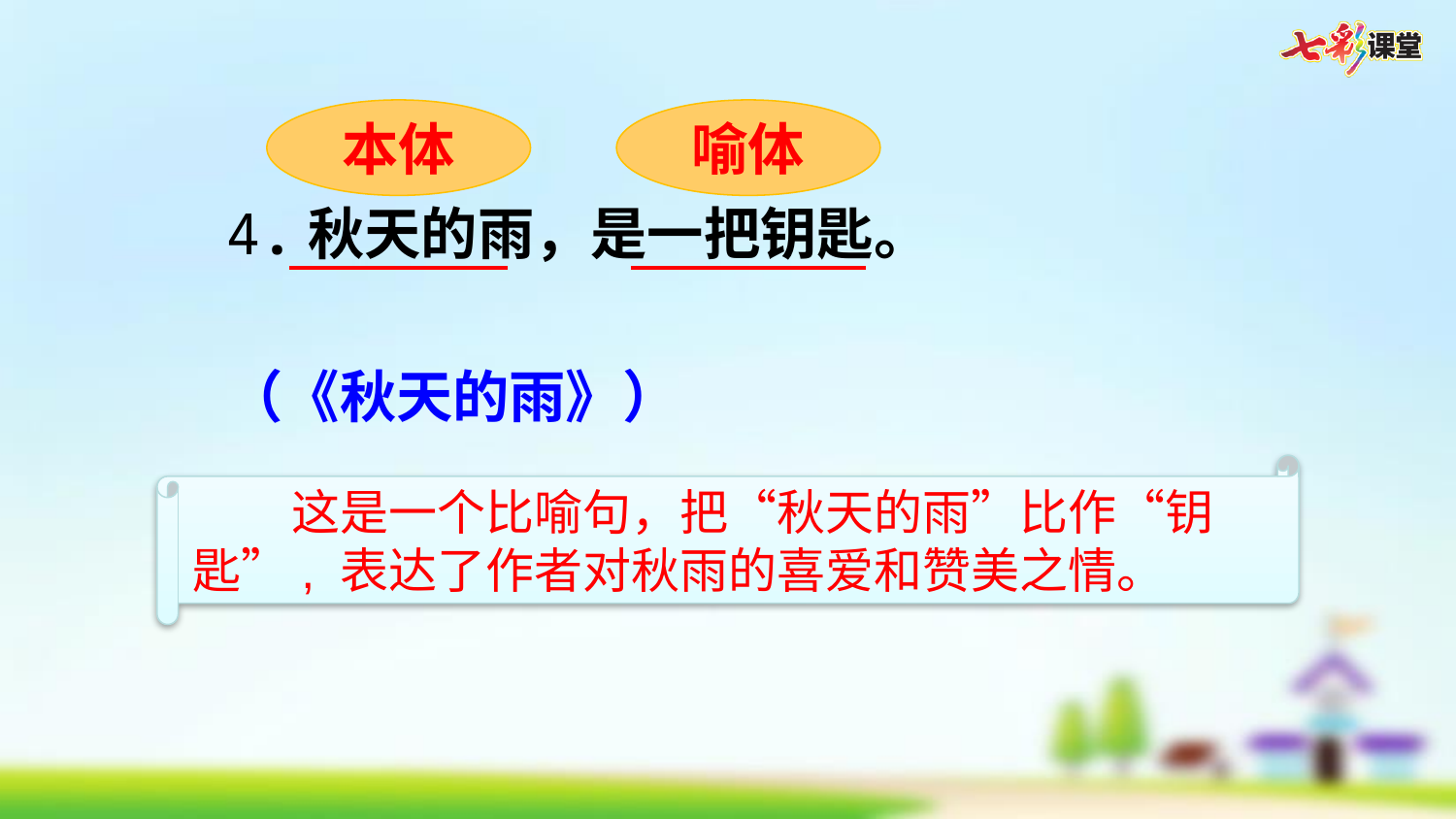

本体
喻体
4.秋天的雨，是一把钥匙。
（《秋天的雨》）
        这是一个比喻句，把“秋天的雨”比作“钥匙”, 表达了作者对秋雨的喜爱和赞美之情。